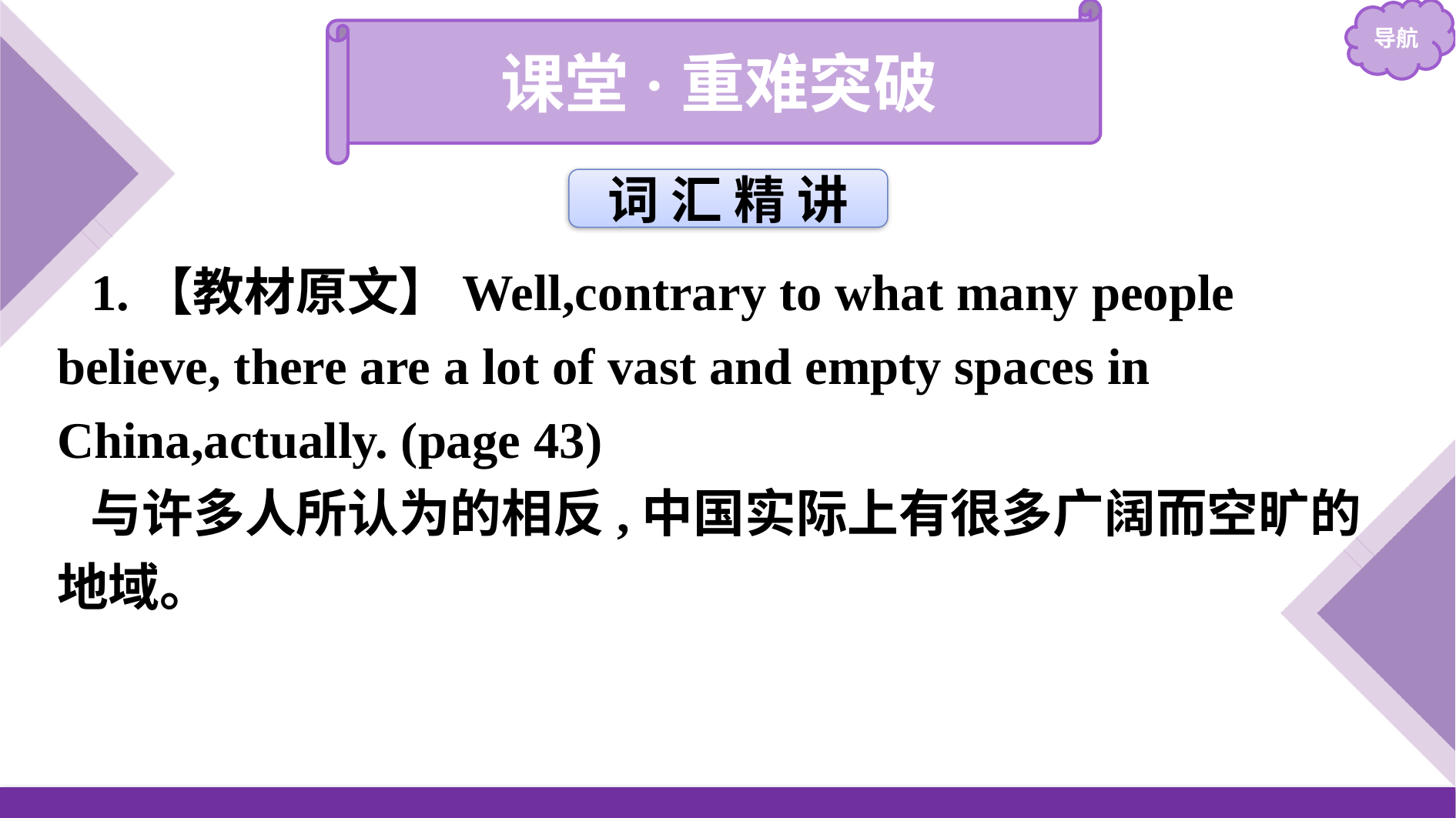

课堂·重难突破
词 汇 精 讲
1.【教材原文】Well,contrary to what many people believe, there are a lot of vast and empty spaces in China,actually. (page 43)
与许多人所认为的相反,中国实际上有很多广阔而空旷的地域。